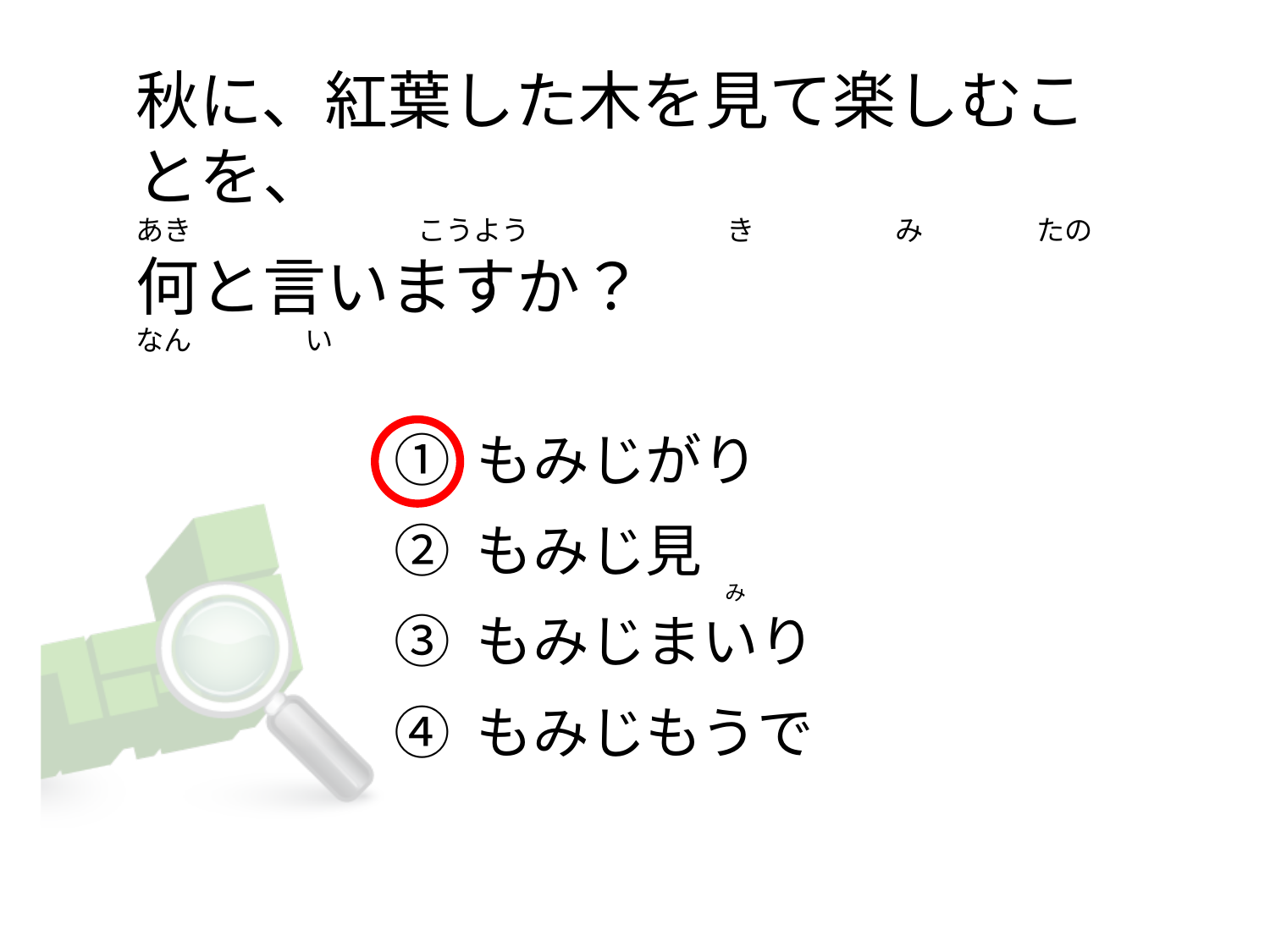

# 秋に、紅葉した木を見て楽しむことを、 あき　　　　　　　　こうよう　　　　　　　き　　　　　み　　　　たの 何と言いますか？ なん　　　　い
① もみじがり
② もみじ見
③ もみじまいり
④ もみじもうで

　　　　　　　　　　　　　み